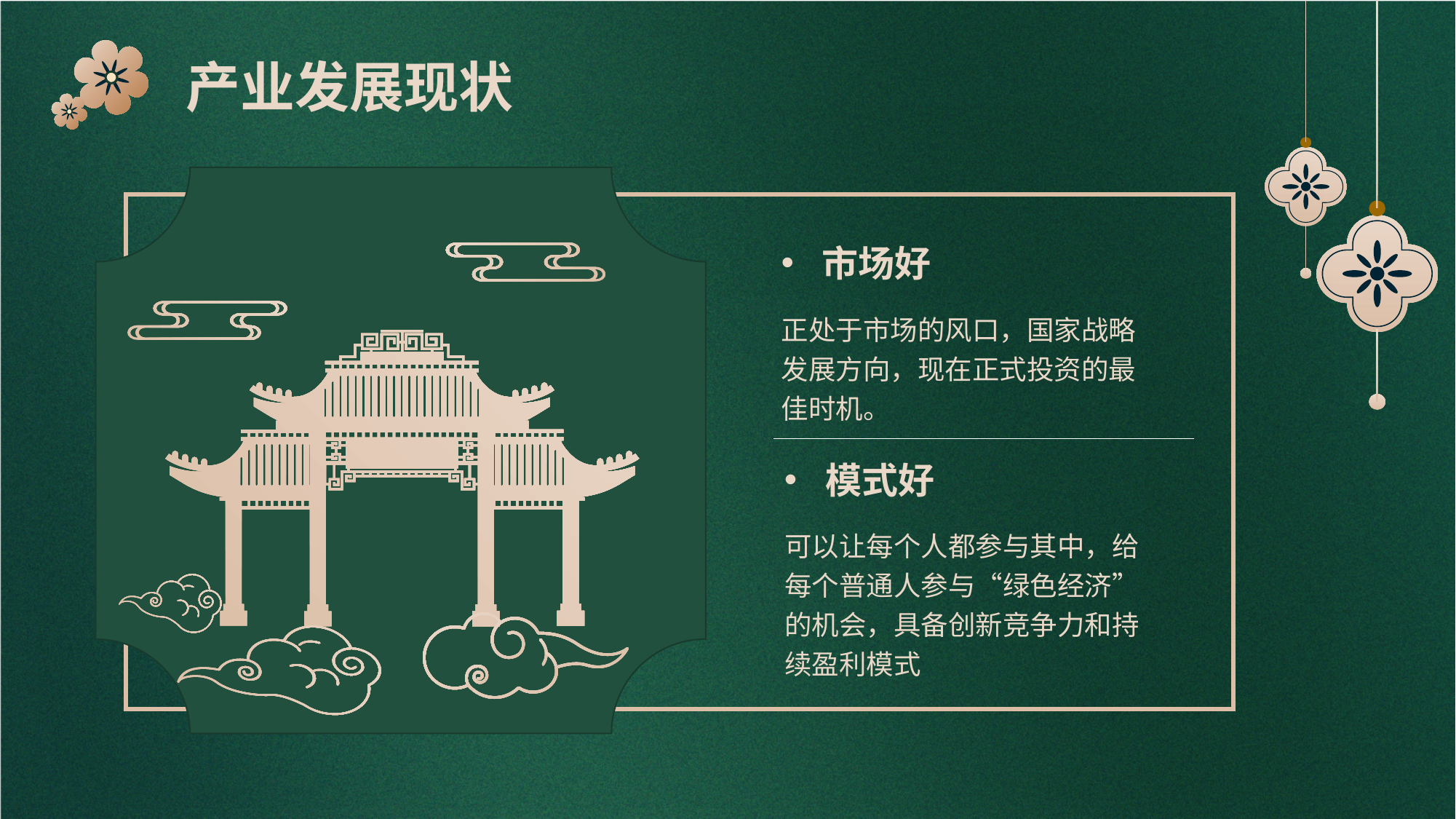

产业发展现状

市场好

正处于市场的风口，国家战略发展方向，现在正式投资的最佳时机。

模式好
可以让每个人都参与其中，给每个普通人参与“绿色经济”的机会，具备创新竞争力和持续盈利模式